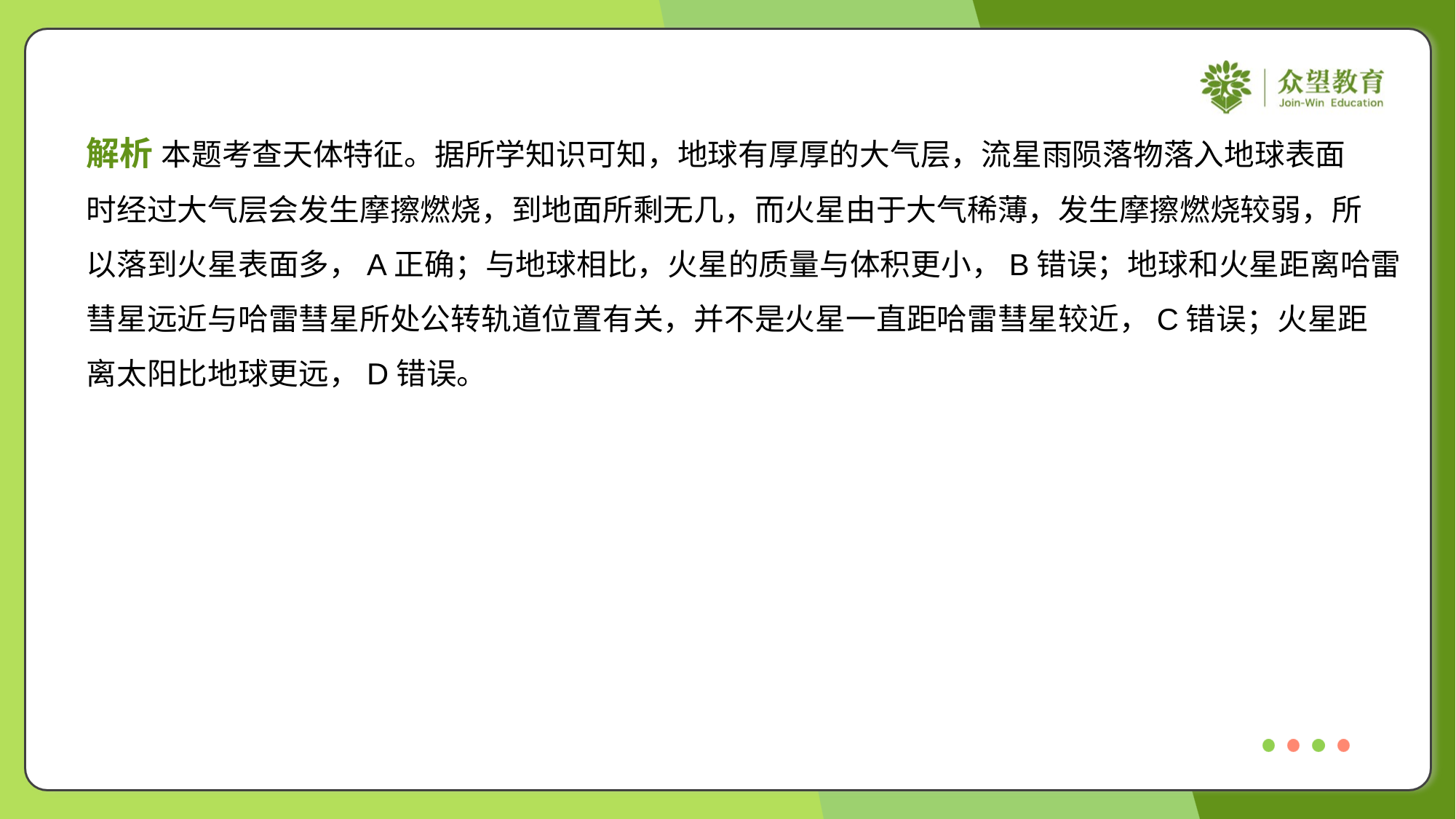

解析 本题考查天体特征。据所学知识可知，地球有厚厚的大气层，流星雨陨落物落入地球表面
时经过大气层会发生摩擦燃烧，到地面所剩无几，而火星由于大气稀薄，发生摩擦燃烧较弱，所
以落到火星表面多，A正确；与地球相比，火星的质量与体积更小，B错误；地球和火星距离哈雷
彗星远近与哈雷彗星所处公转轨道位置有关，并不是火星一直距哈雷彗星较近，C错误；火星距
离太阳比地球更远，D错误。